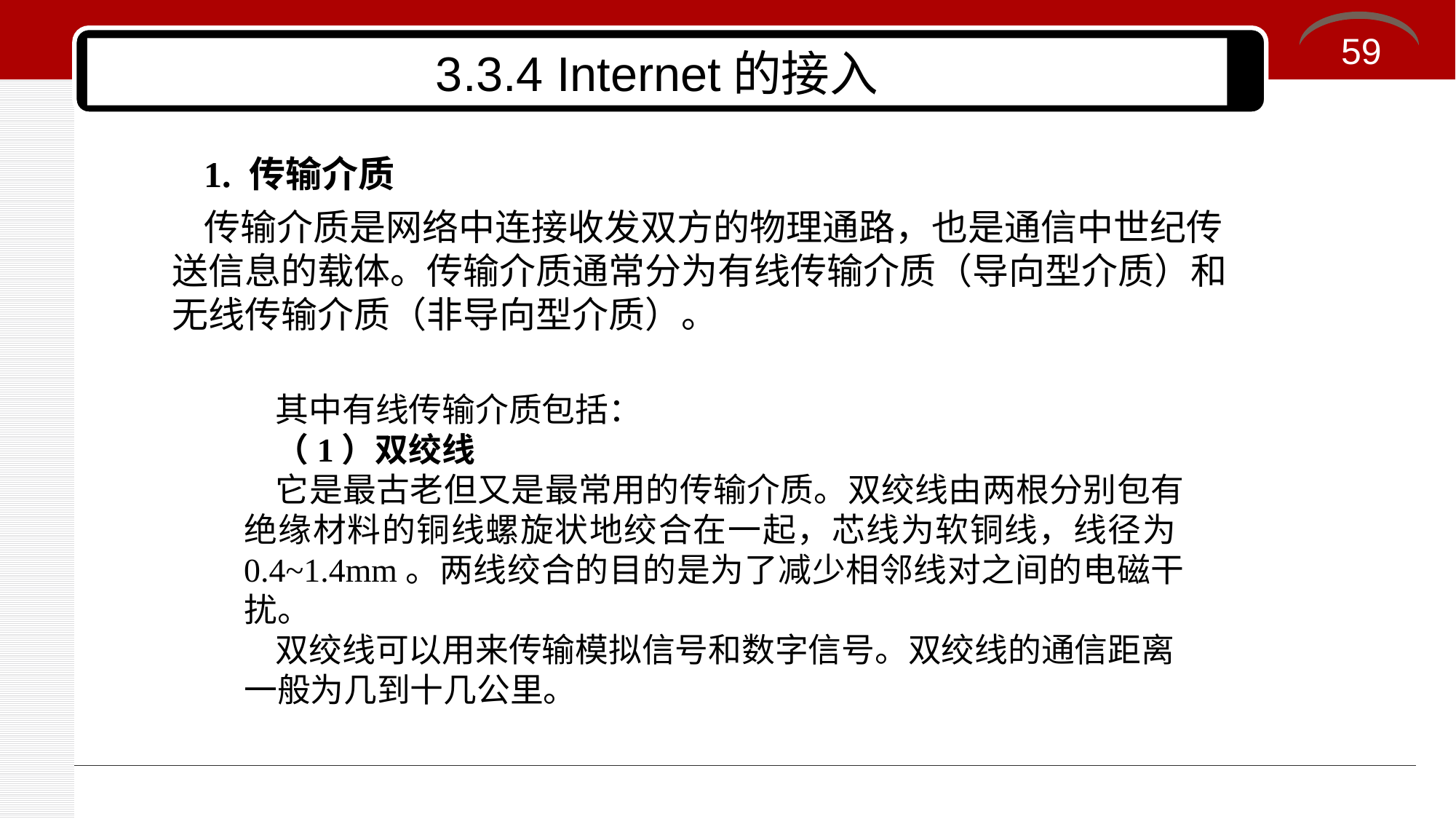

59
# 3.3.4 Internet的接入
1. 传输介质
传输介质是网络中连接收发双方的物理通路，也是通信中世纪传送信息的载体。传输介质通常分为有线传输介质（导向型介质）和无线传输介质（非导向型介质）。
其中有线传输介质包括：
（1）双绞线
它是最古老但又是最常用的传输介质。双绞线由两根分别包有绝缘材料的铜线螺旋状地绞合在一起，芯线为软铜线，线径为0.4~1.4mm。两线绞合的目的是为了减少相邻线对之间的电磁干扰。
双绞线可以用来传输模拟信号和数字信号。双绞线的通信距离一般为几到十几公里。